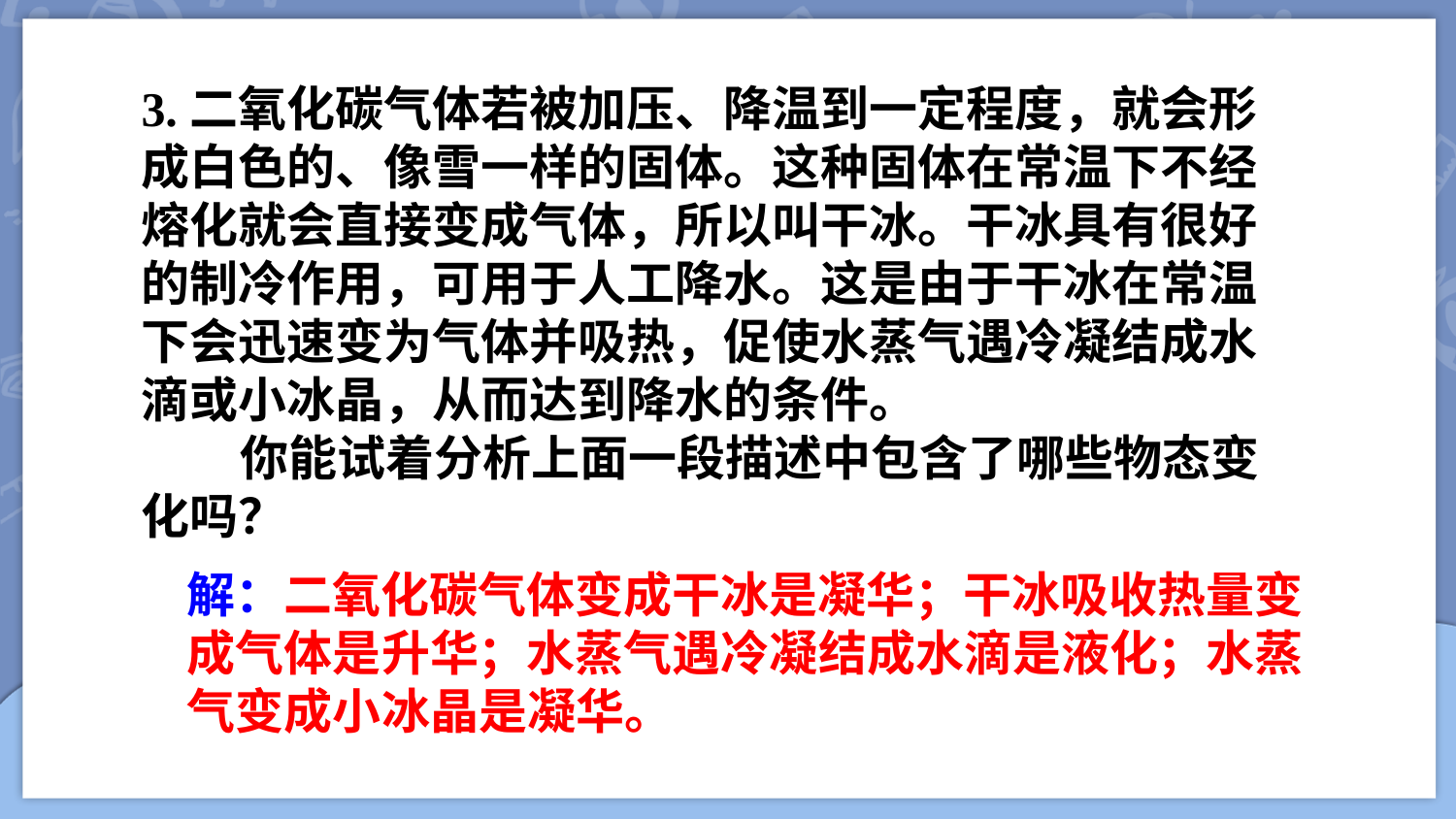

3.二氧化碳气体若被加压、降温到一定程度，就会形成白色的、像雪一样的固体。这种固体在常温下不经熔化就会直接变成气体，所以叫干冰。干冰具有很好的制冷作用，可用于人工降水。这是由于干冰在常温下会迅速变为气体并吸热，促使水蒸气遇冷凝结成水滴或小冰晶，从而达到降水的条件。
        你能试着分析上面一段描述中包含了哪些物态变化吗？
解：二氧化碳气体变成干冰是凝华；干冰吸收热量变成气体是升华；水蒸气遇冷凝结成水滴是液化；水蒸气变成小冰晶是凝华。